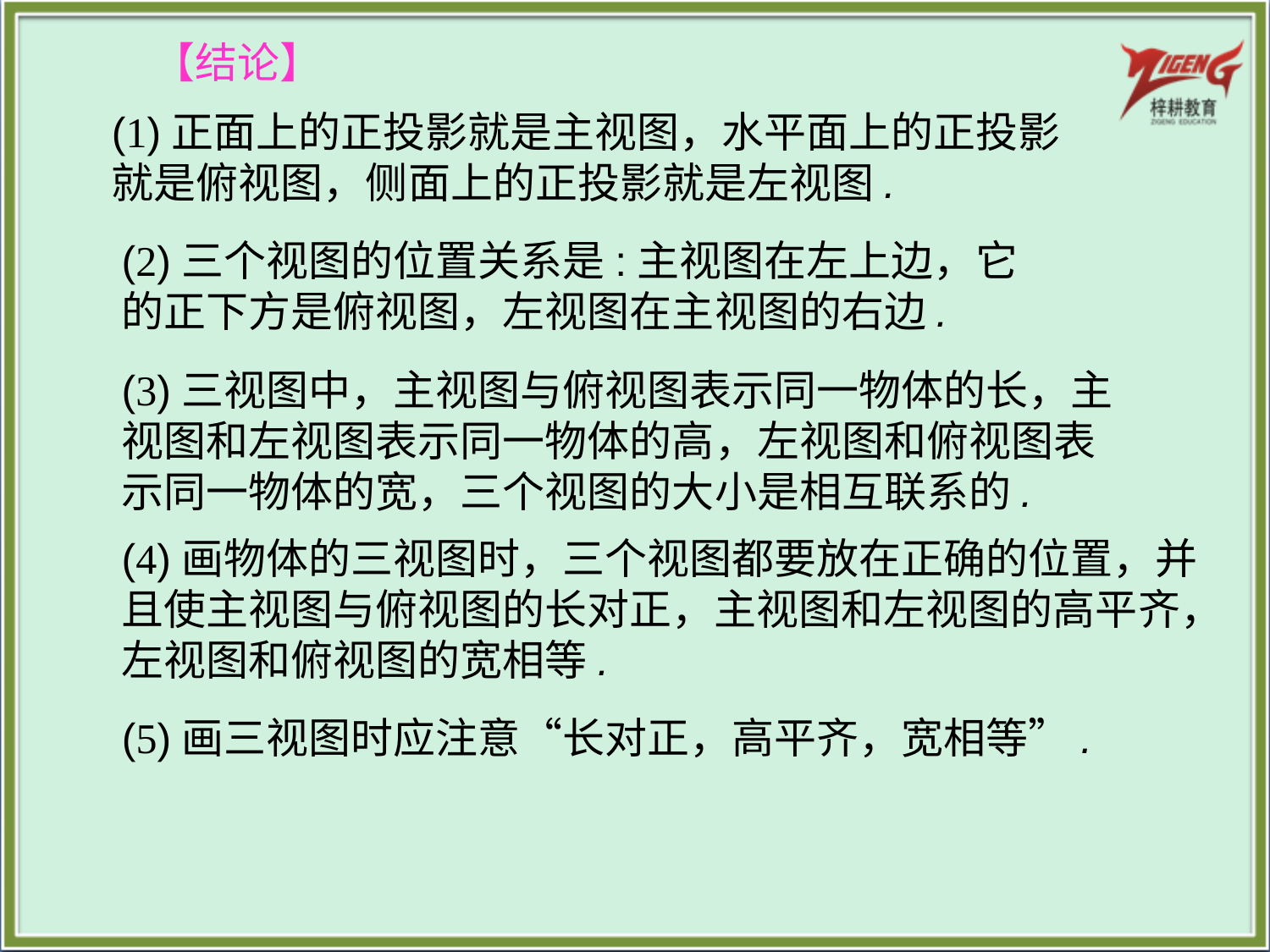

【结论】
(1)正面上的正投影就是主视图，水平面上的正投影就是俯视图，侧面上的正投影就是左视图.
(2)三个视图的位置关系是:主视图在左上边，它的正下方是俯视图，左视图在主视图的右边.
(3)三视图中，主视图与俯视图表示同一物体的长，主视图和左视图表示同一物体的高，左视图和俯视图表示同一物体的宽，三个视图的大小是相互联系的.
(4)画物体的三视图时，三个视图都要放在正确的位置，并且使主视图与俯视图的长对正，主视图和左视图的高平齐，左视图和俯视图的宽相等.
(5)画三视图时应注意“长对正，高平齐，宽相等”.